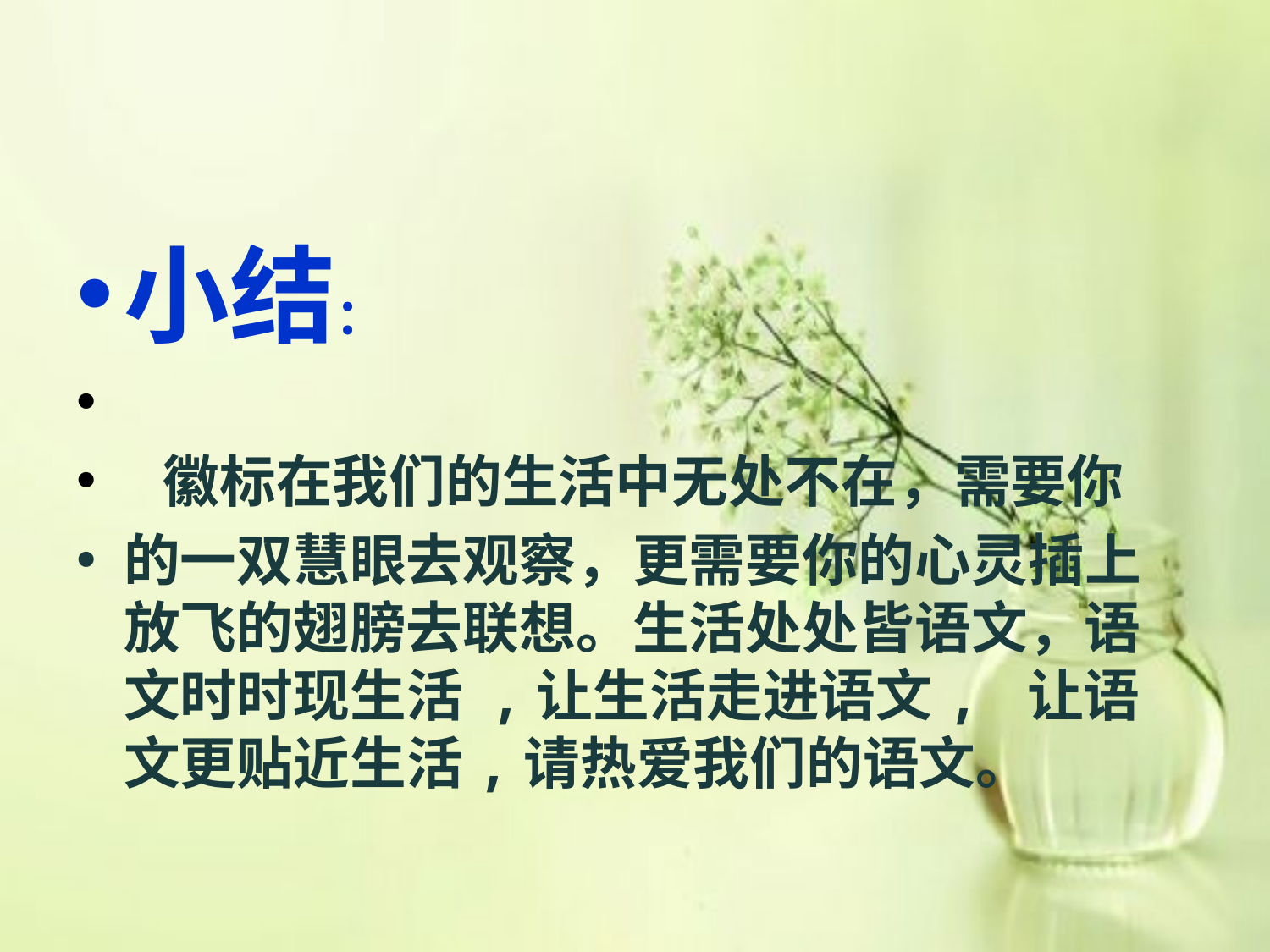

#
小结：

  徽标在我们的生活中无处不在，需要你
的一双慧眼去观察，更需要你的心灵插上放飞的翅膀去联想。生活处处皆语文，语文时时现生活 ,让生活走进语文, 让语文更贴近生活,请热爱我们的语文。